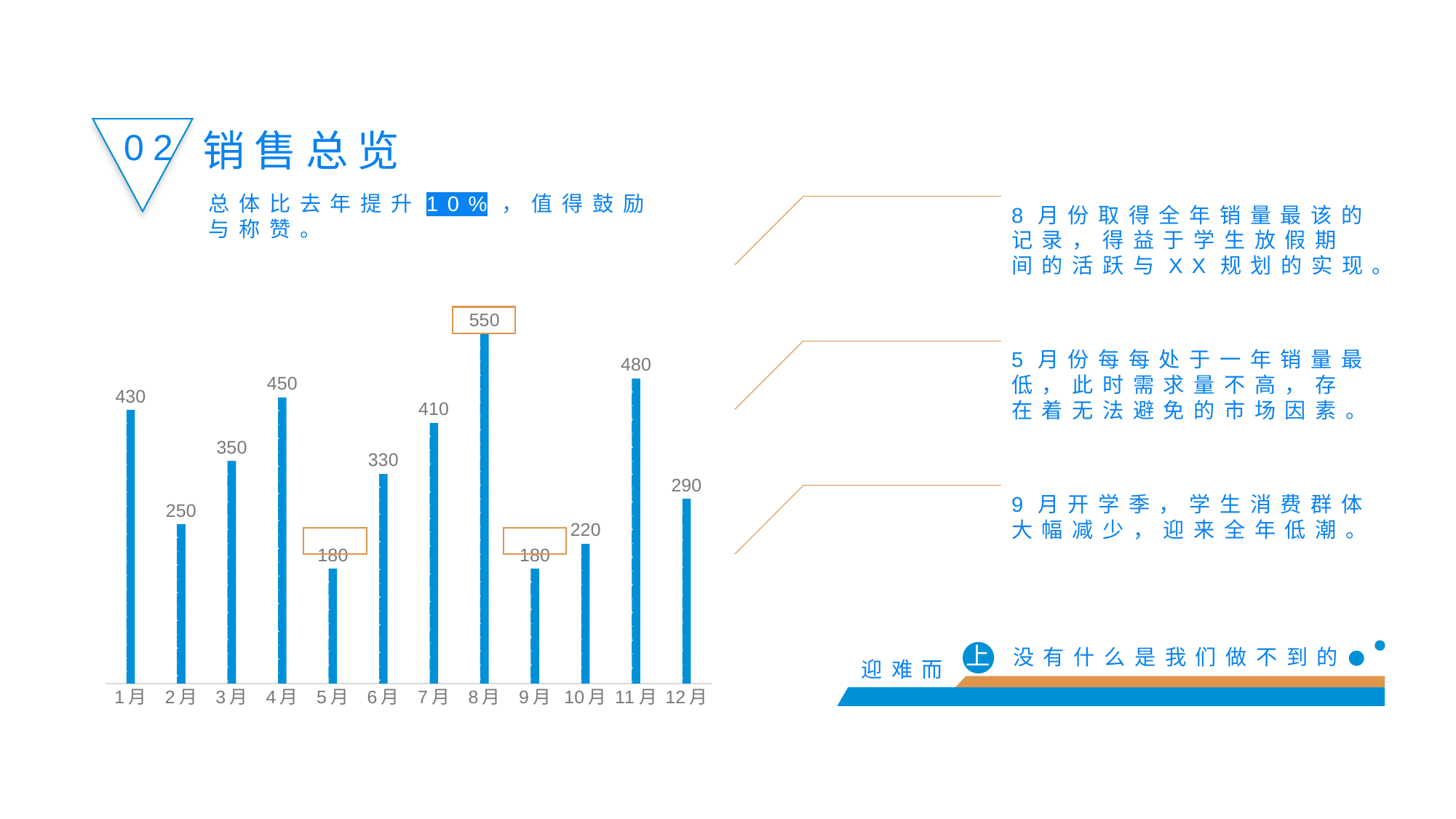

02
销售总览
总体比去年提升10%，值得鼓励与称赞。
8月份取得全年销量最该的记录，得益于学生放假期间的活跃与XX规划的实现。

### Chart

| Category | 系列 1 | 列1 | 列2 |
|---|---|---|---|
| 1月 | 430.0 | None | None |
| 2月 | 250.0 | None | None |
| 3月 | 350.0 | None | None |
| 4月 | 450.0 | None | None |
| 5月 | 180.0 | None | None |
| 6月 | 330.0 | None | None |
| 7月 | 410.0 | None | None |
| 8月 | 550.0 | None | None |
| 9月 | 180.0 | None | None |
| 10月 | 220.0 | None | None |
| 11月 | 480.0 | None | None |
| 12月 | 290.0 | None | None |
5月份每每处于一年销量最低，此时需求量不高，存在着无法避免的市场因素。
9月开学季，学生消费群体大幅减少，迎来全年低潮。

上 没有什么是我们做不到的

迎难而